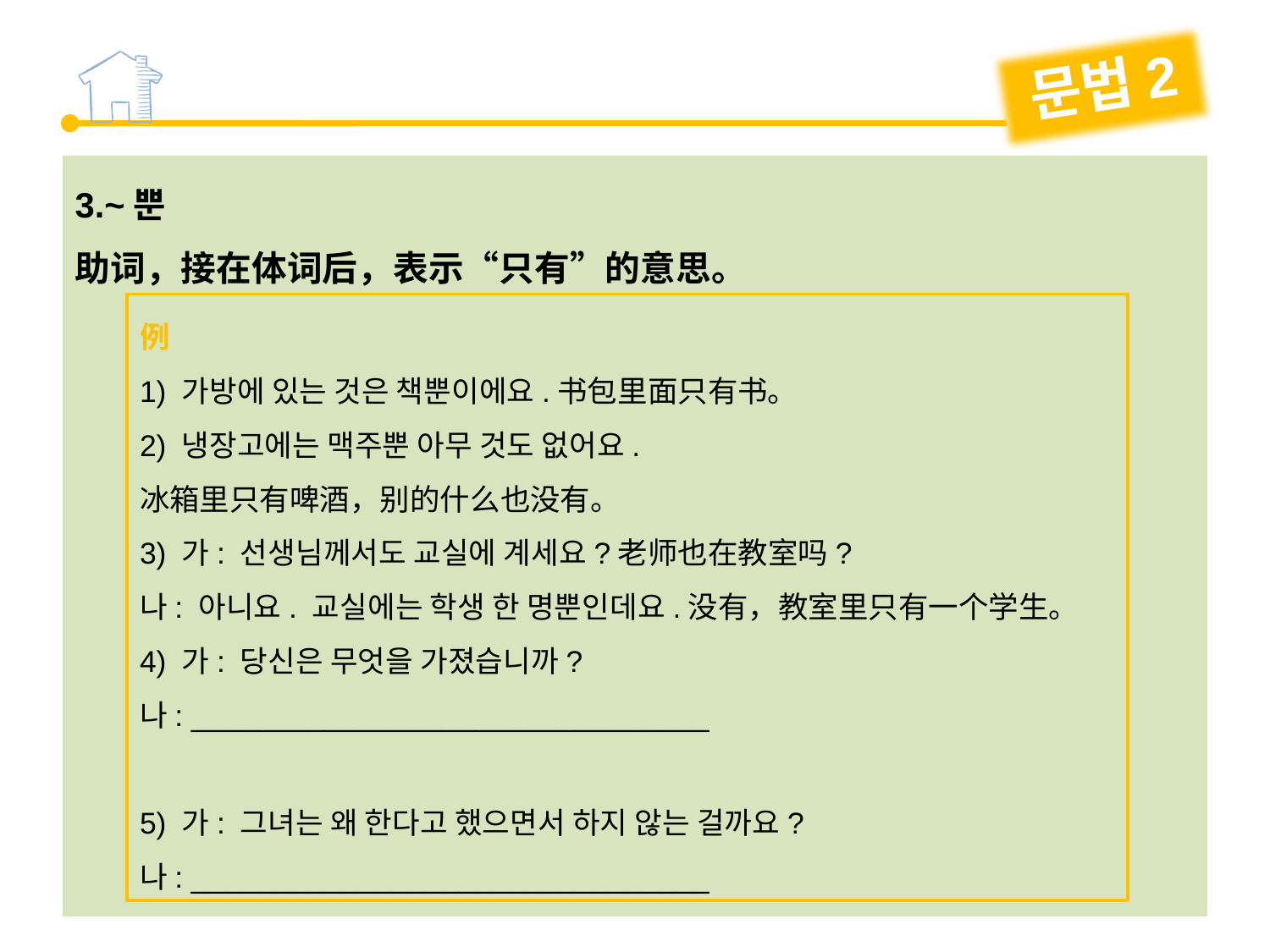

문법2

3.~뿐
助词，接在体词后，表示“只有”的意思。

例
1) 가방에 있는 것은 책뿐이에요.书包里面只有书。
2) 냉장고에는 맥주뿐 아무 것도 없어요.
冰箱里只有啤酒，别的什么也没有。
3) 가: 선생님께서도 교실에 계세요?老师也在教室吗?
나: 아니요. 교실에는 학생 한 명뿐인데요.没有，教室里只有一个学生。
4) 가: 당신은 무엇을 가졌습니까?
나: _______________________________
5) 가: 그녀는 왜 한다고 했으면서 하지 않는 걸까요?
나: _______________________________